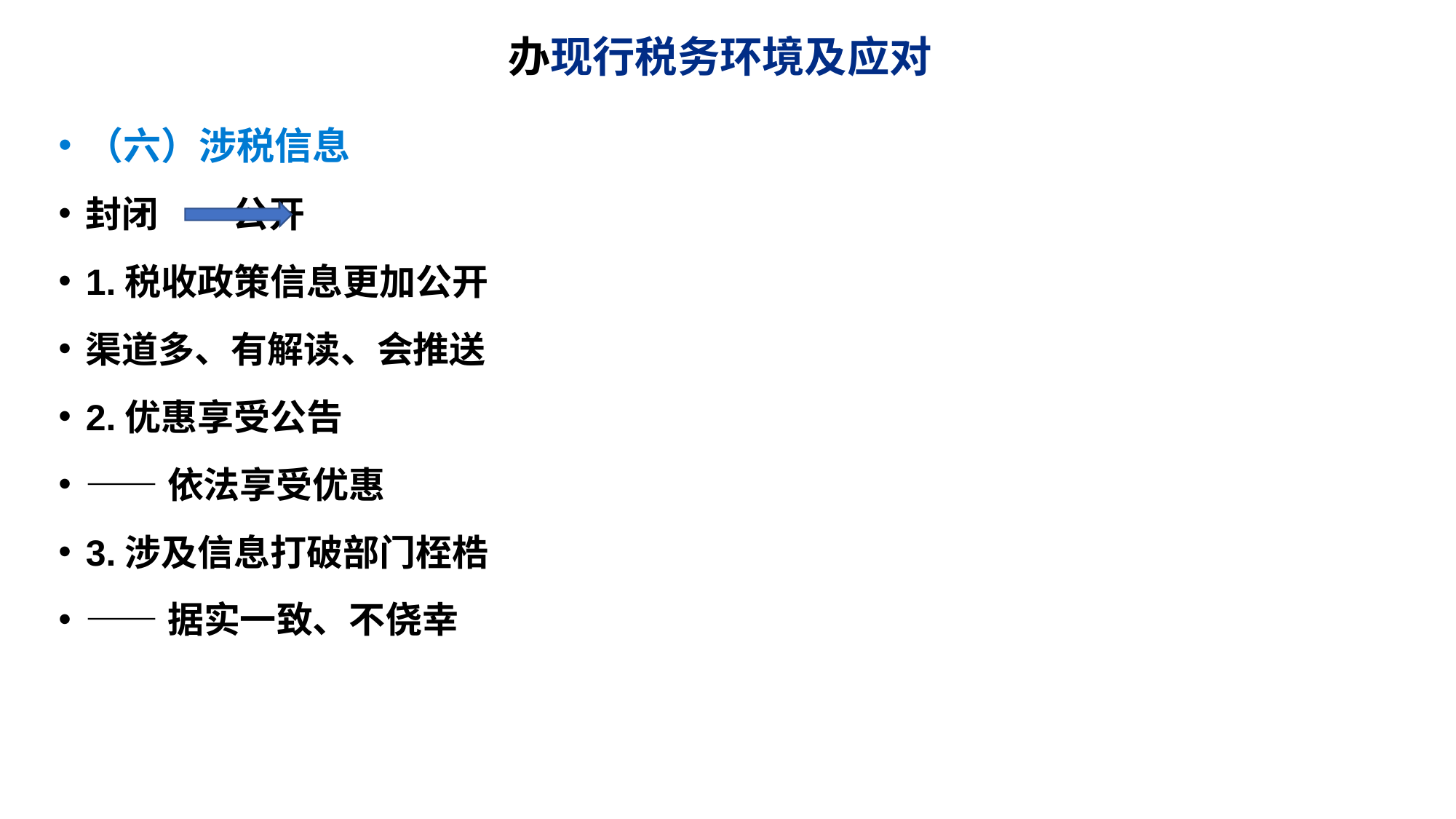

# 办现行税务环境及应对
（六）涉税信息
封闭         公开
1.税收政策信息更加公开
渠道多、有解读、会推送
2.优惠享受公告
——依法享受优惠
3.涉及信息打破部门桎梏
——据实一致、不侥幸